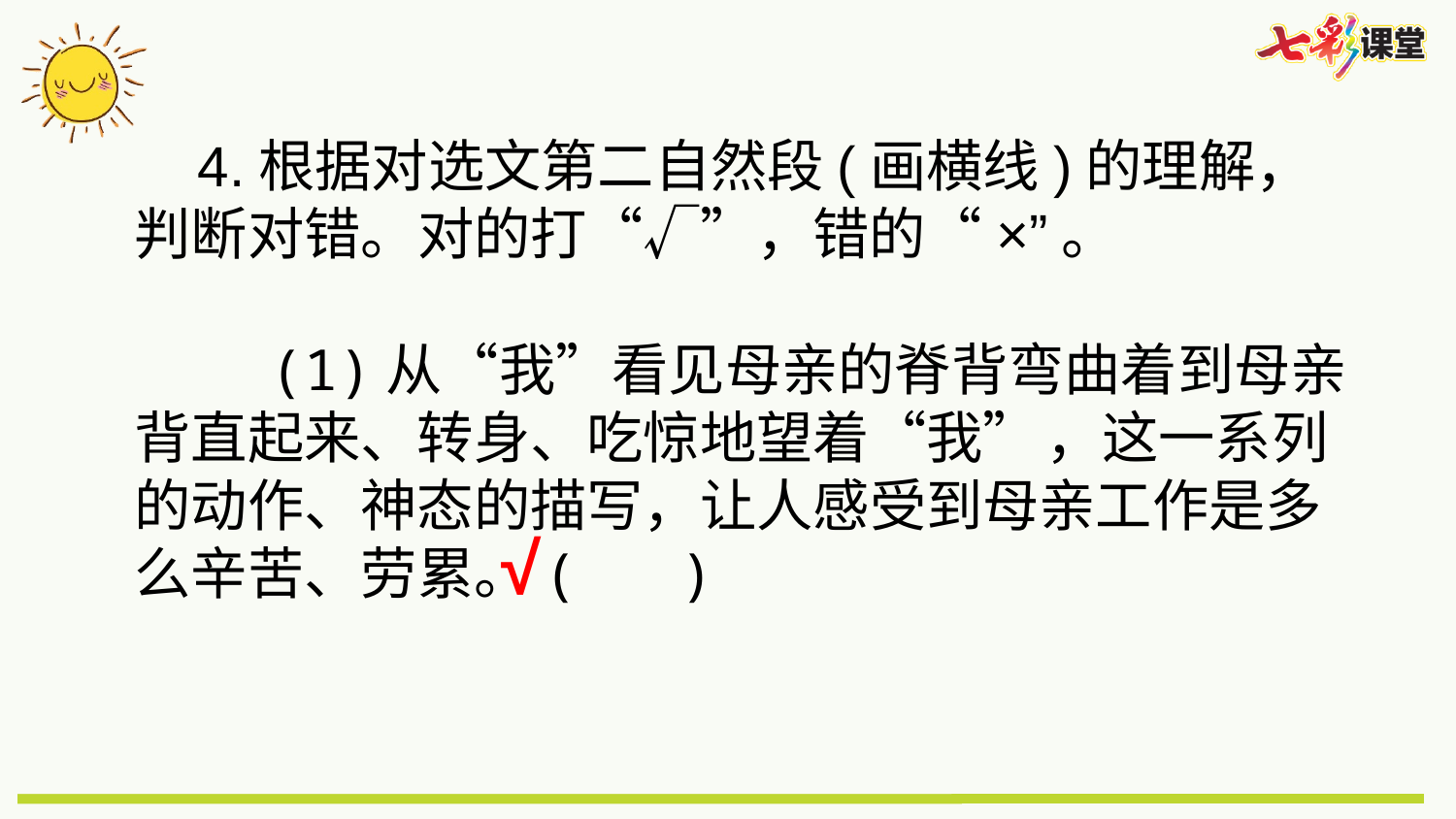

4.根据对选文第二自然段(画横线)的理解，判断对错。对的打“√”，错的“×”。

    (1)从“我”看见母亲的脊背弯曲着到母亲背直起来、转身、吃惊地望着“我” ，这一系列的动作、神态的描写，让人感受到母亲工作是多么辛苦、劳累。(   )
√